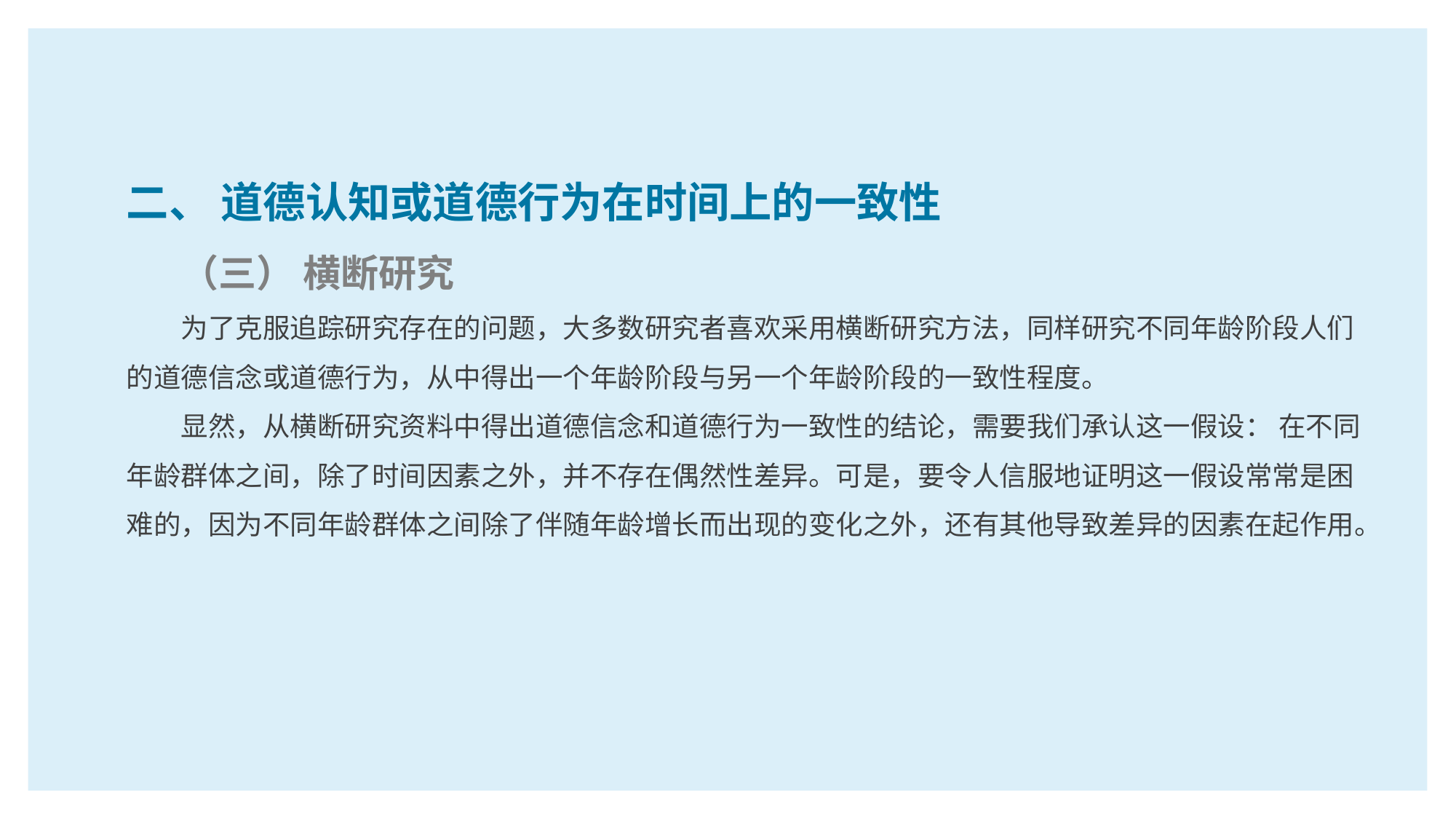

二、 道德认知或道德行为在时间上的一致性
（三） 横断研究
为了克服追踪研究存在的问题，大多数研究者喜欢采用横断研究方法，同样研究不同年龄阶段人们的道德信念或道德行为，从中得出一个年龄阶段与另一个年龄阶段的一致性程度。
显然，从横断研究资料中得出道德信念和道德行为一致性的结论，需要我们承认这一假设： 在不同年龄群体之间，除了时间因素之外，并不存在偶然性差异。可是，要令人信服地证明这一假设常常是困难的，因为不同年龄群体之间除了伴随年龄增长而出现的变化之外，还有其他导致差异的因素在起作用。